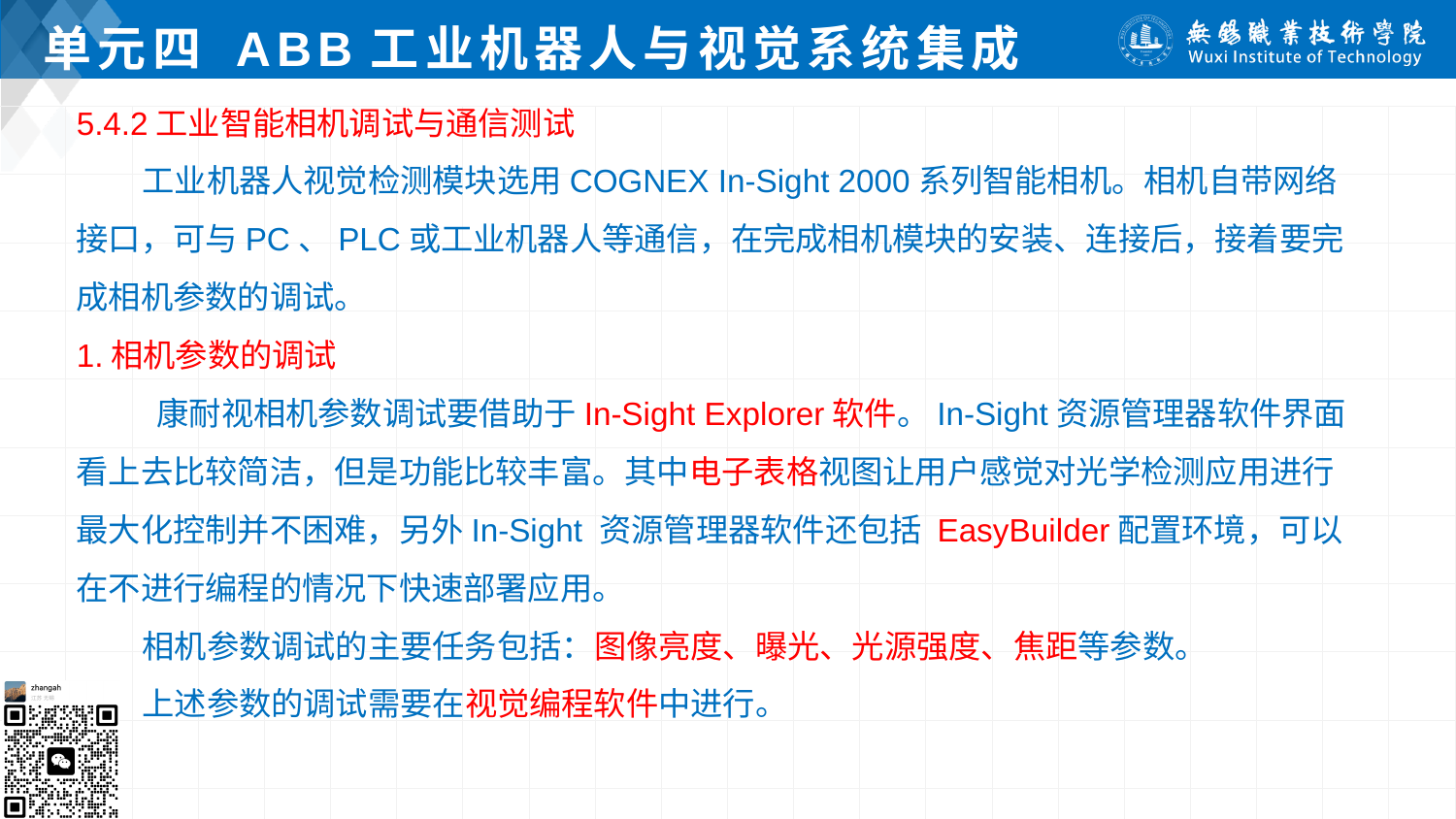

# 单元四 ABB工业机器人与视觉系统集成
5.4.2工业智能相机调试与通信测试
        工业机器人视觉检测模块选用COGNEX In-Sight 2000系列智能相机。相机自带网络接口，可与PC、PLC或工业机器人等通信，在完成相机模块的安装、连接后，接着要完成相机参数的调试。
1.相机参数的调试
          康耐视相机参数调试要借助于In-Sight Explorer软件。In-Sight资源管理器软件界面看上去比较简洁，但是功能比较丰富。其中电子表格视图让用户感觉对光学检测应用进行最大化控制并不困难，另外In-Sight 资源管理器软件还包括 EasyBuilder配置环境，可以在不进行编程的情况下快速部署应用。
        相机参数调试的主要任务包括：图像亮度、曝光、光源强度、焦距等参数。
        上述参数的调试需要在视觉编程软件中进行。